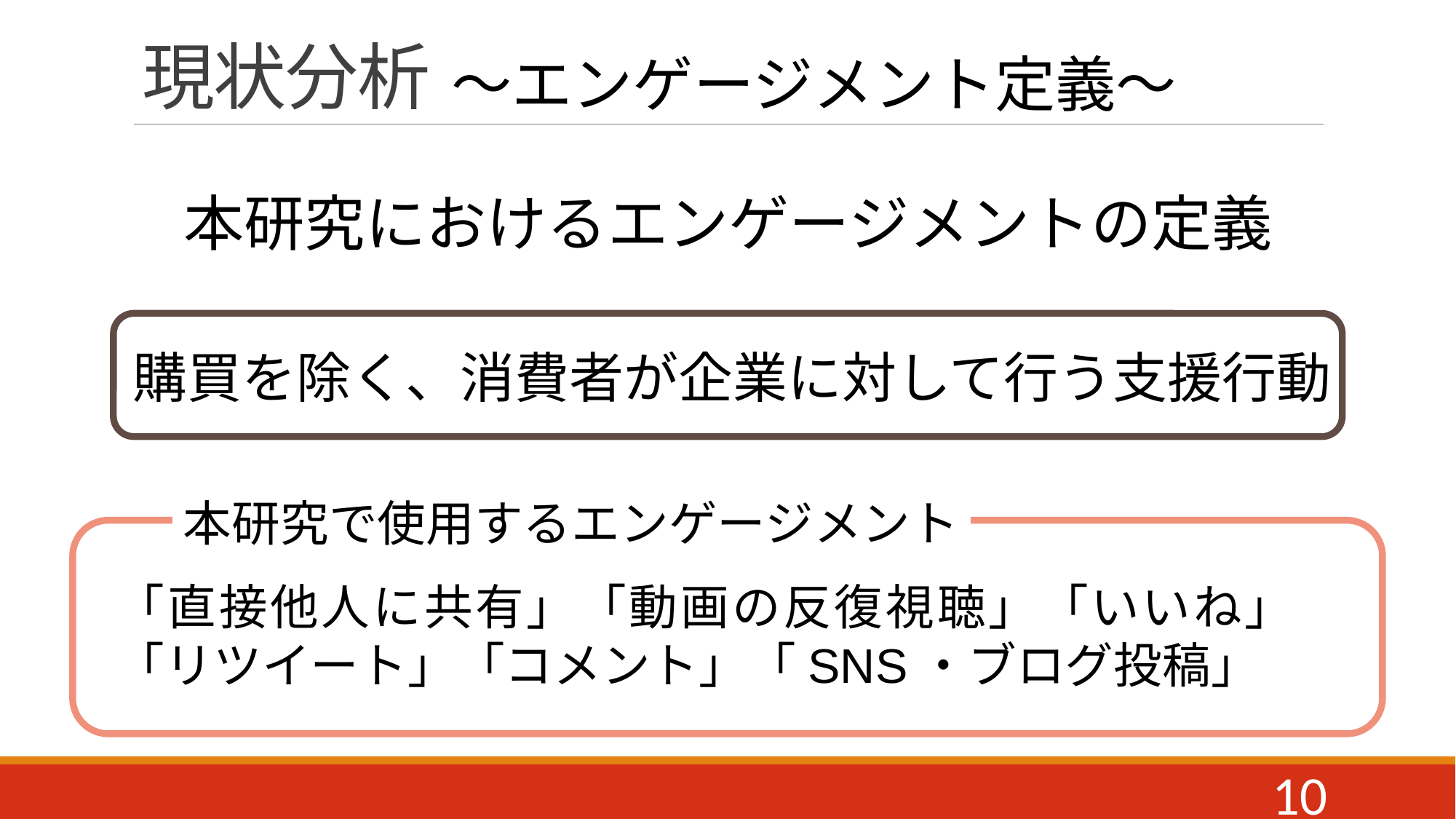

# 現状分析
～エンゲージメント定義～
本研究におけるエンゲージメントの定義

購買を除く、消費者が企業に対して行う支援行動
本研究で使用するエンゲージメント

「直接他人に共有」「動画の反復視聴」「いいね」　「リツイート」「コメント」「SNS・ブログ投稿」
10